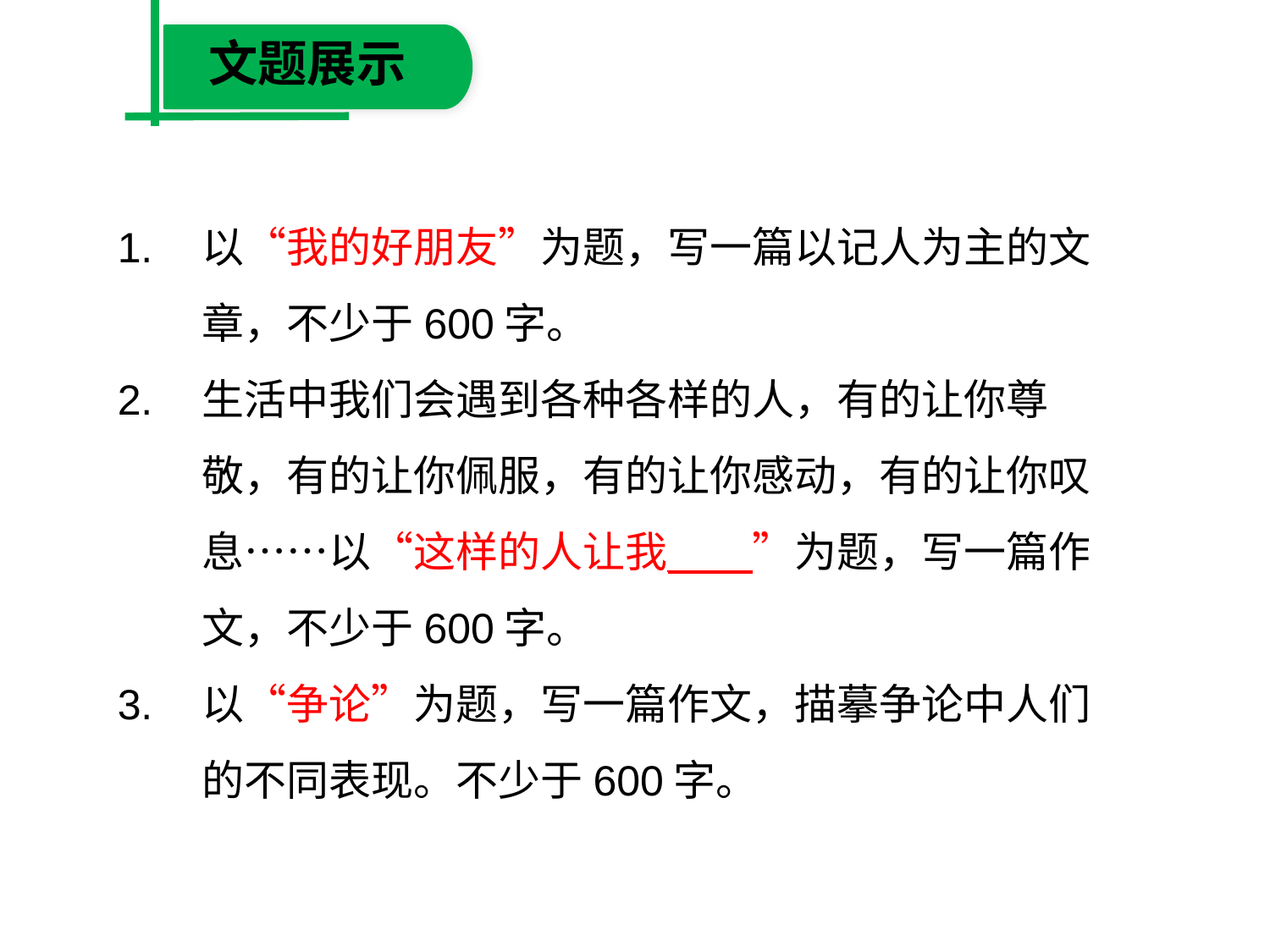

文题展示
以“我的好朋友”为题，写一篇以记人为主的文章，不少于600字。
生活中我们会遇到各种各样的人，有的让你尊敬，有的让你佩服，有的让你感动，有的让你叹息……以“这样的人让我＿＿”为题，写一篇作文，不少于600字。
以“争论”为题，写一篇作文，描摹争论中人们的不同表现。不少于600字。